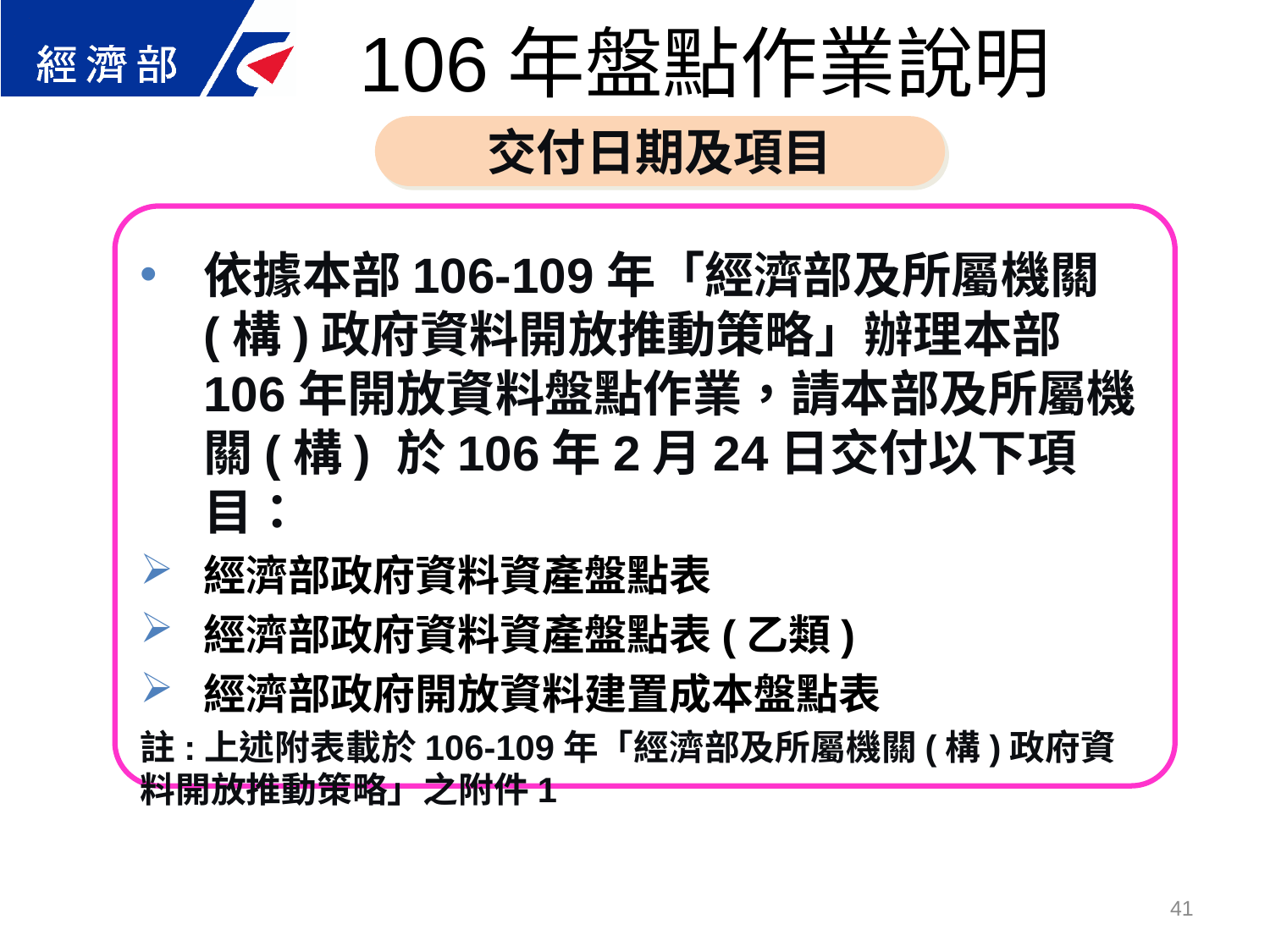

106年盤點作業說明
交付日期及項目
依據本部106-109年「經濟部及所屬機關(構)政府資料開放推動策略」辦理本部106年開放資料盤點作業，請本部及所屬機關(構) 於106年2月24日交付以下項目：
經濟部政府資料資產盤點表
經濟部政府資料資產盤點表(乙類)
經濟部政府開放資料建置成本盤點表
註:上述附表載於106-109年「經濟部及所屬機關(構)政府資料開放推動策略」之附件1

41